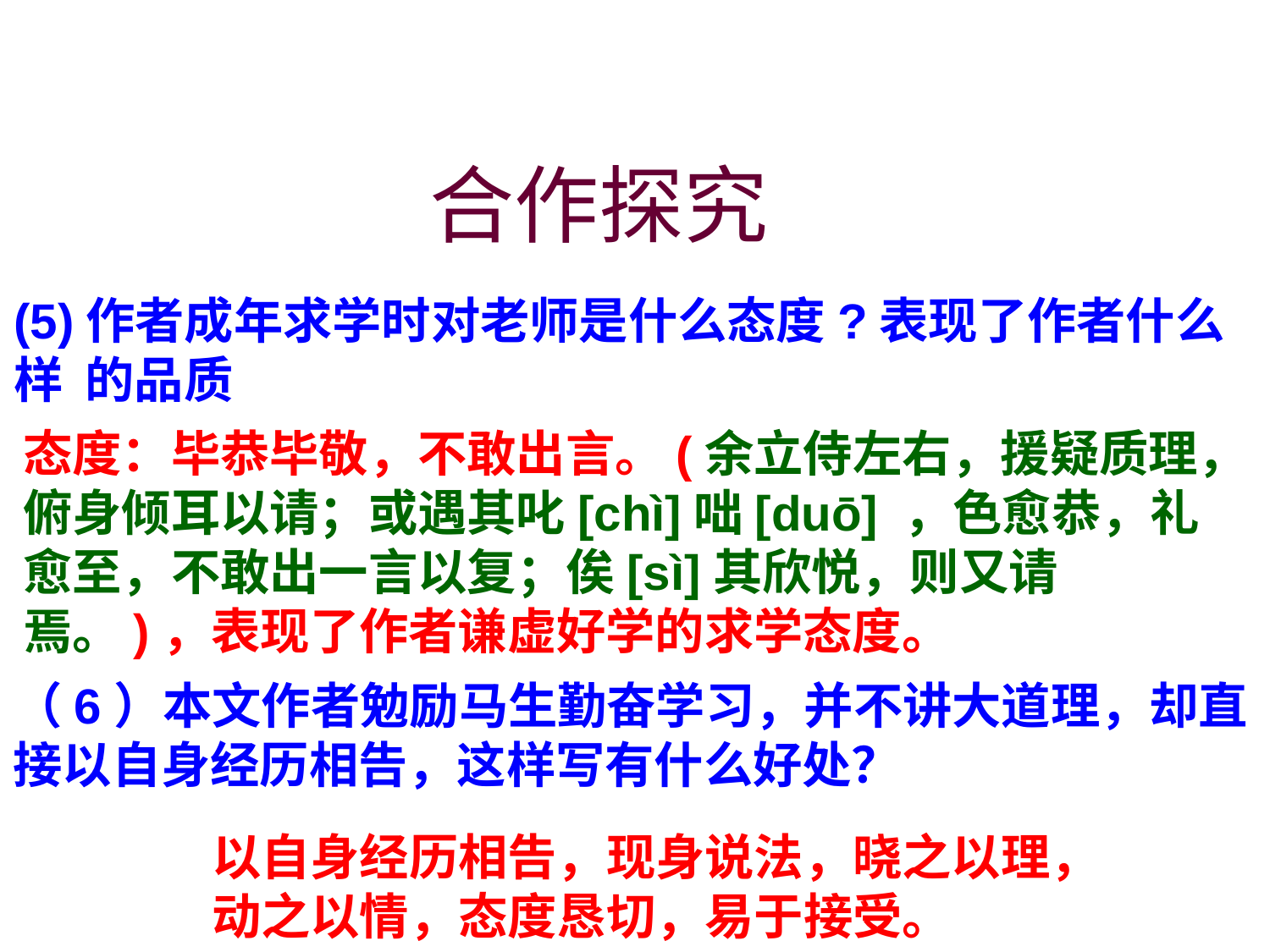

合作探究
(5)作者成年求学时对老师是什么态度?表现了作者什么样  的品质
态度：毕恭毕敬，不敢出言。(余立侍左右，援疑质理，俯身倾耳以请；或遇其叱[chì]咄[duō] ，色愈恭，礼愈至，不敢出一言以复；俟[sì]其欣悦，则又请焉。)，表现了作者谦虚好学的求学态度。
（6）本文作者勉励马生勤奋学习，并不讲大道理，却直接以自身经历相告，这样写有什么好处？
以自身经历相告，现身说法，晓之以理，动之以情，态度恳切，易于接受。